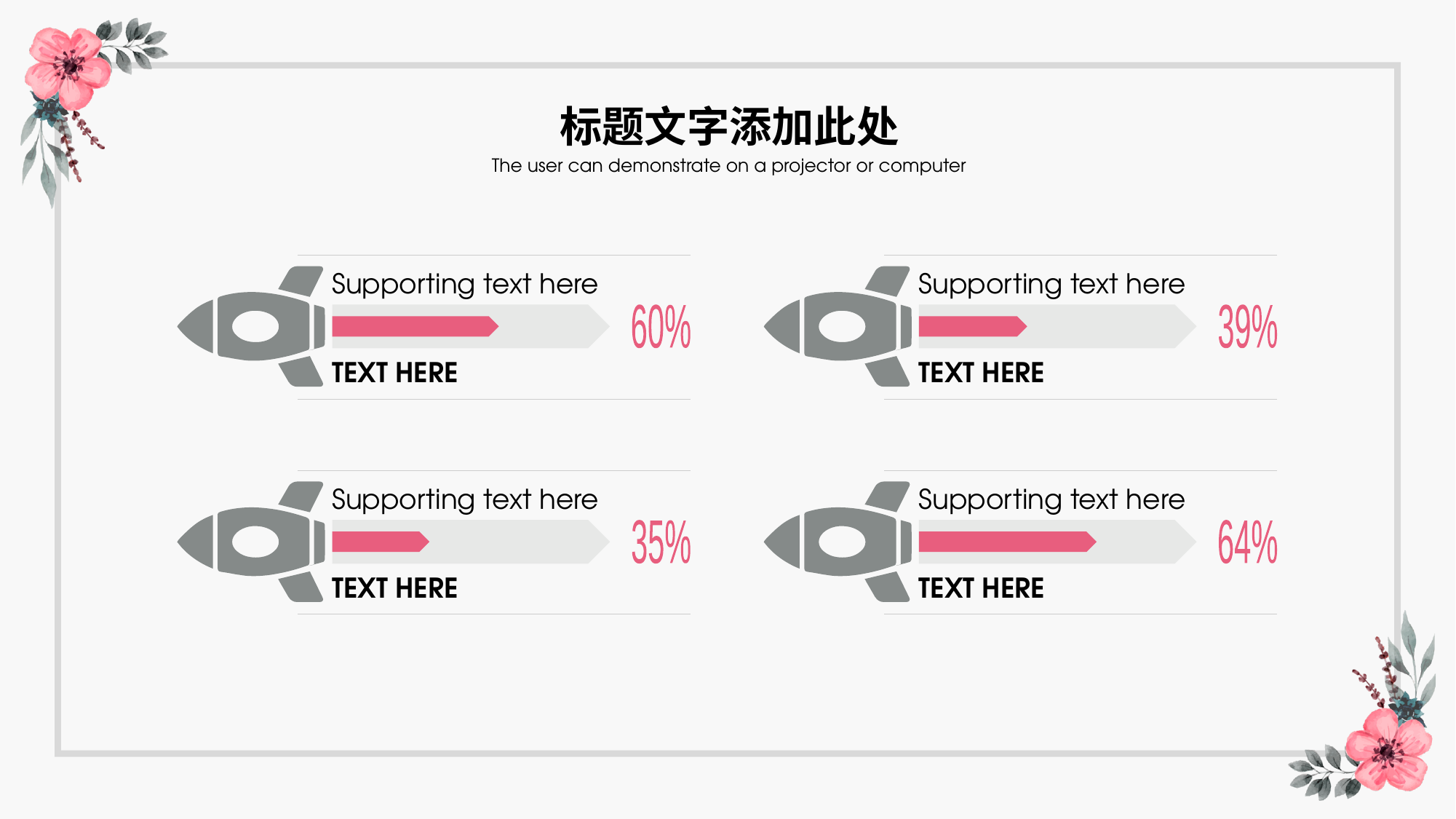

标题文字添加此处
The user can demonstrate on a projector or computer

Supporting text here

60%

TEXT HERE

Supporting text here

39%

TEXT HERE

Supporting text here

35%

TEXT HERE

Supporting text here

64%

TEXT HERE